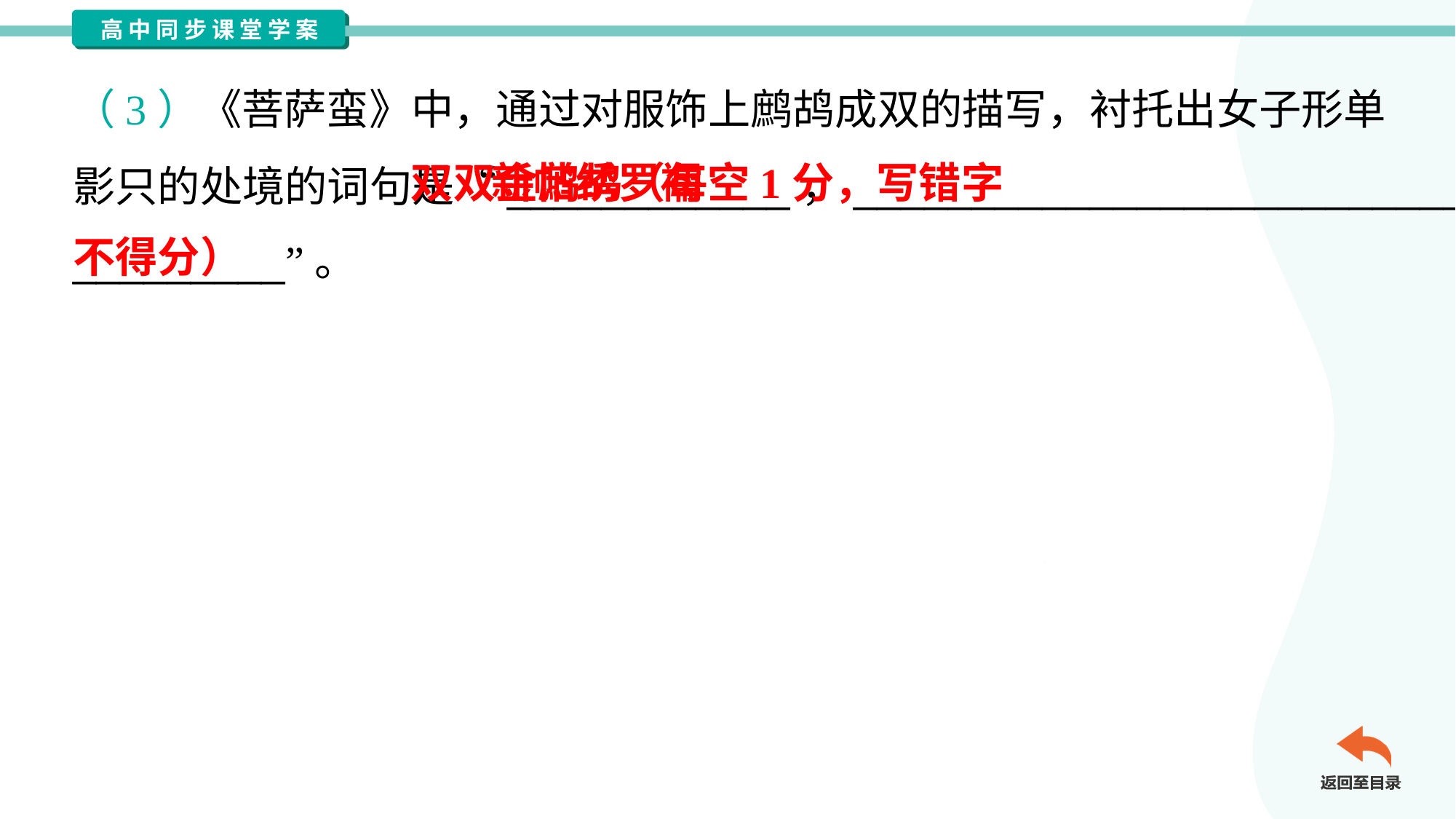

（3）《菩萨蛮》中，通过对服饰上鹧鸪成双的描写，衬托出女子形单
影只的处境的词句是“____________，____________________________
_________”。
                                  双双金鹧鸪（每空1分，写错字
不得分）
新帖绣罗襦